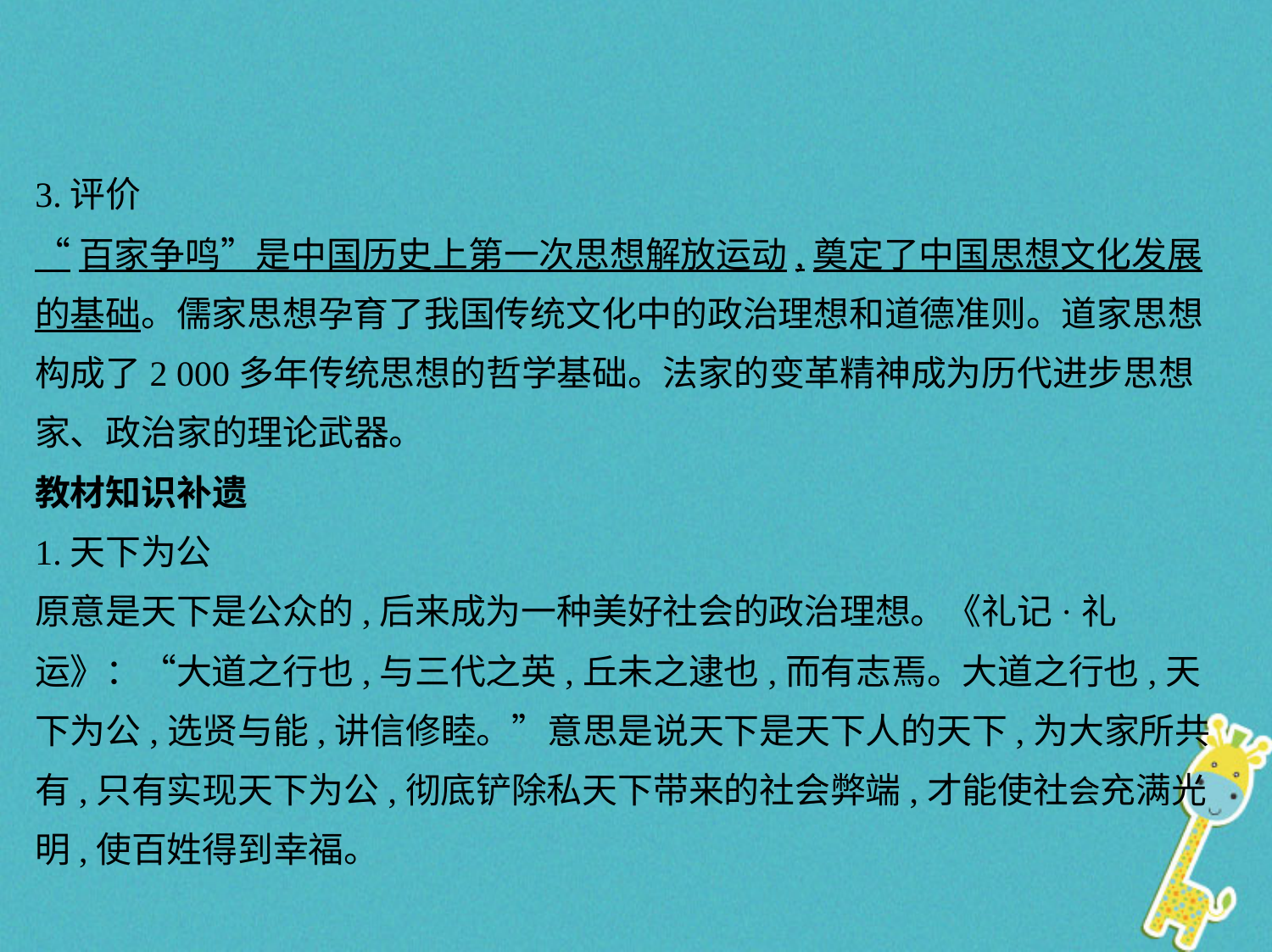

3.评价
“百家争鸣”是中国历史上第一次思想解放运动,奠定了中国思想文化发展的基础。儒家思想孕育了我国传统文化中的政治理想和道德准则。道家思想构成了2 000多年传统思想的哲学基础。法家的变革精神成为历代进步思想家、政治家的理论武器。
教材知识补遗
1.天下为公
原意是天下是公众的,后来成为一种美好社会的政治理想。《礼记·礼运》：“大道之行也,与三代之英,丘未之逮也,而有志焉。大道之行也,天下为公,选贤与能,讲信修睦。”意思是说天下是天下人的天下,为大家所共有,只有实现天下为公,彻底铲除私天下带来的社会弊端,才能使社会充满光明,使百姓得到幸福。